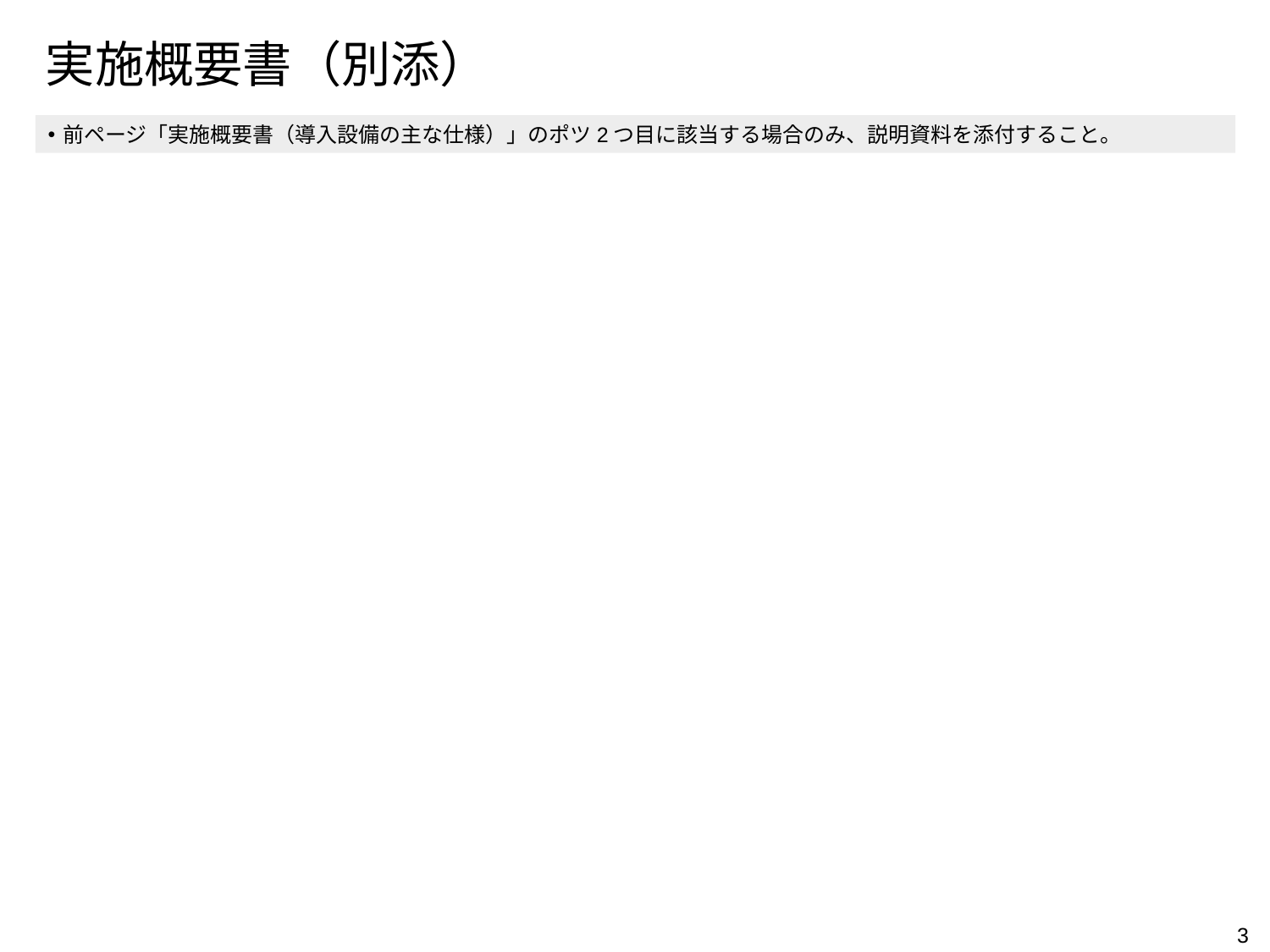

# 実施概要書（別添）
前ページ「実施概要書（導入設備の主な仕様）」のポツ2つ目に該当する場合のみ、説明資料を添付すること。